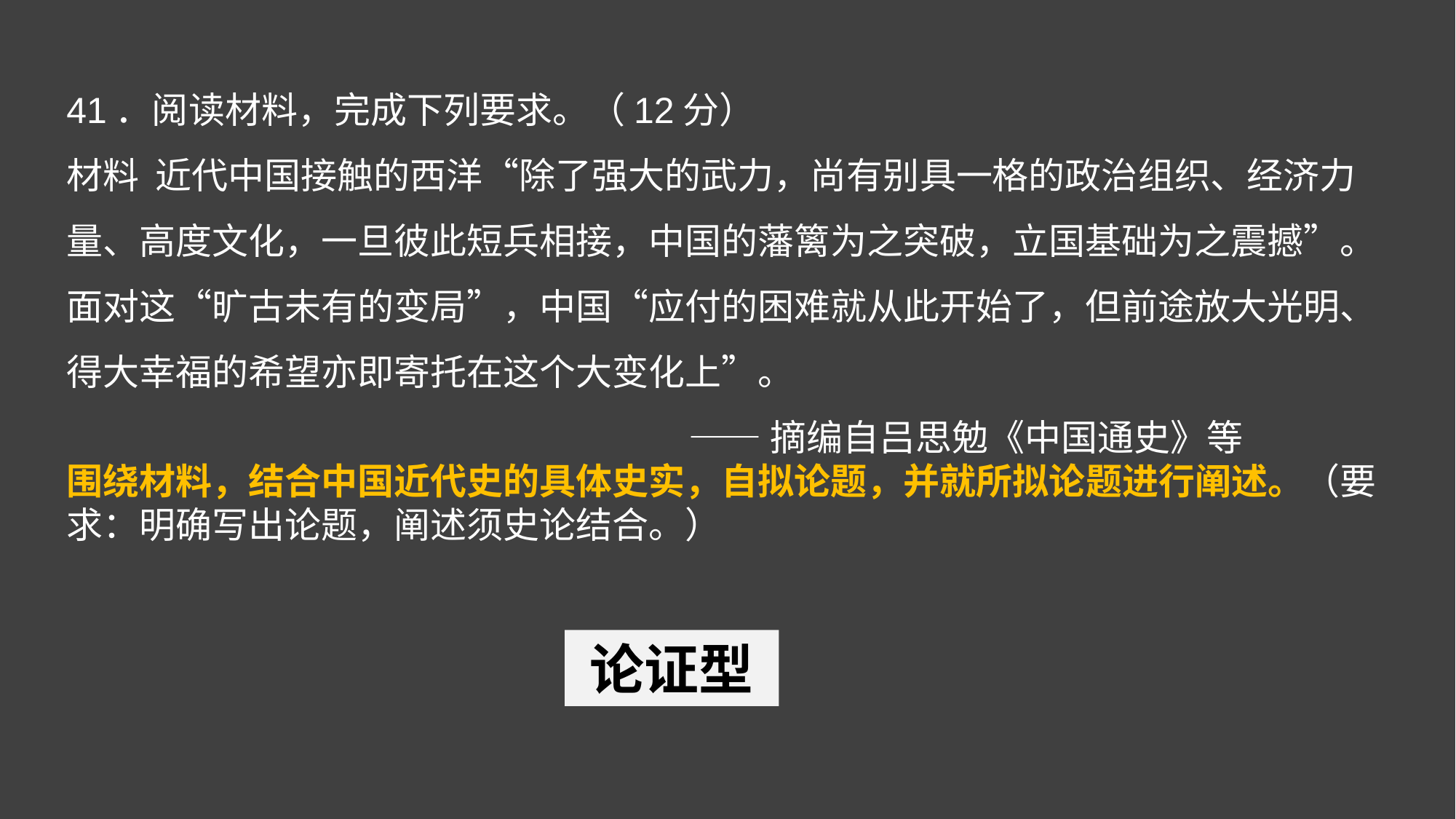

41．阅读材料，完成下列要求。（12分）
材料  近代中国接触的西洋“除了强大的武力，尚有别具一格的政治组织、经济力量、高度文化，一旦彼此短兵相接，中国的藩篱为之突破，立国基础为之震撼”。面对这“旷古未有的变局”，中国“应付的困难就从此开始了，但前途放大光明、得大幸福的希望亦即寄托在这个大变化上”。
                                                                            ——摘编自吕思勉《中国通史》等
围绕材料，结合中国近代史的具体史实，自拟论题，并就所拟论题进行阐述。（要求：明确写出论题，阐述须史论结合。）
论证型